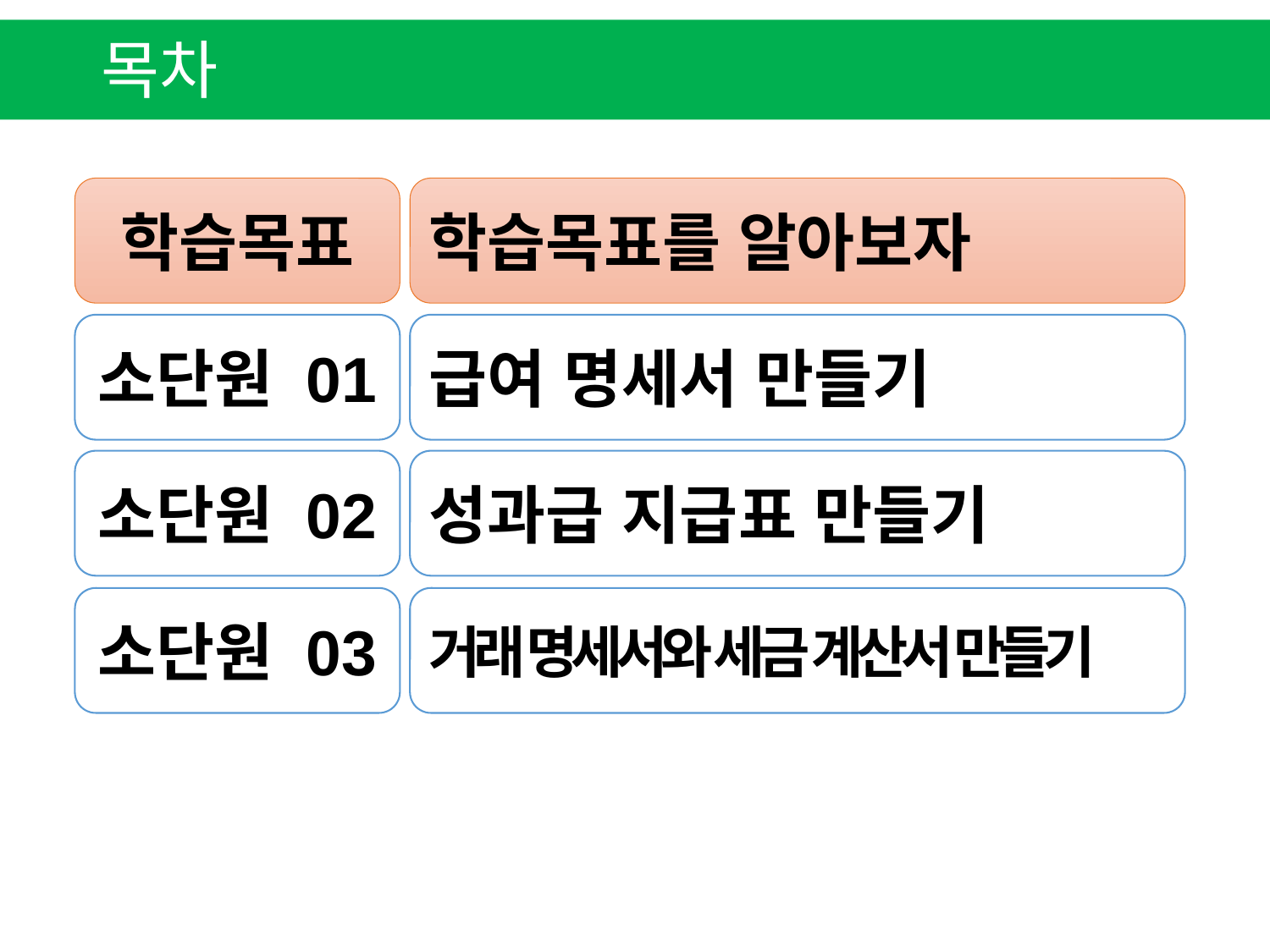

목차
학습목표
학습목표를 알아보자
소단원 01
급여 명세서 만들기
소단원 02
성과급 지급표 만들기
소단원 03
거래 명세서와 세금 계산서 만들기